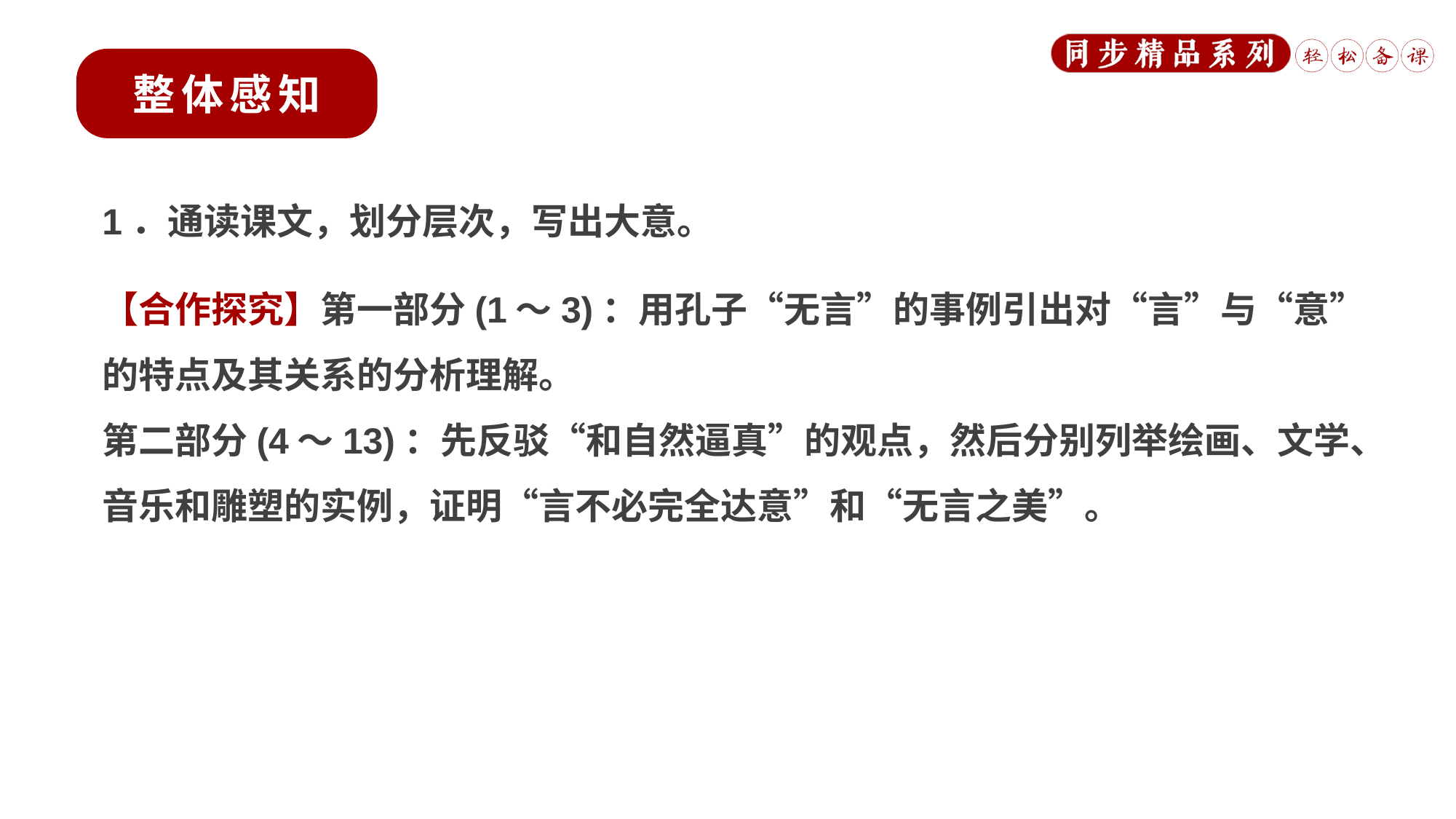

1．通读课文，划分层次，写出大意。
【合作探究】第一部分(1～3)：用孔子“无言”的事例引出对“言”与“意”的特点及其关系的分析理解。
第二部分(4～13)：先反驳“和自然逼真”的观点，然后分别列举绘画、文学、音乐和雕塑的实例，证明“言不必完全达意”和“无言之美”。